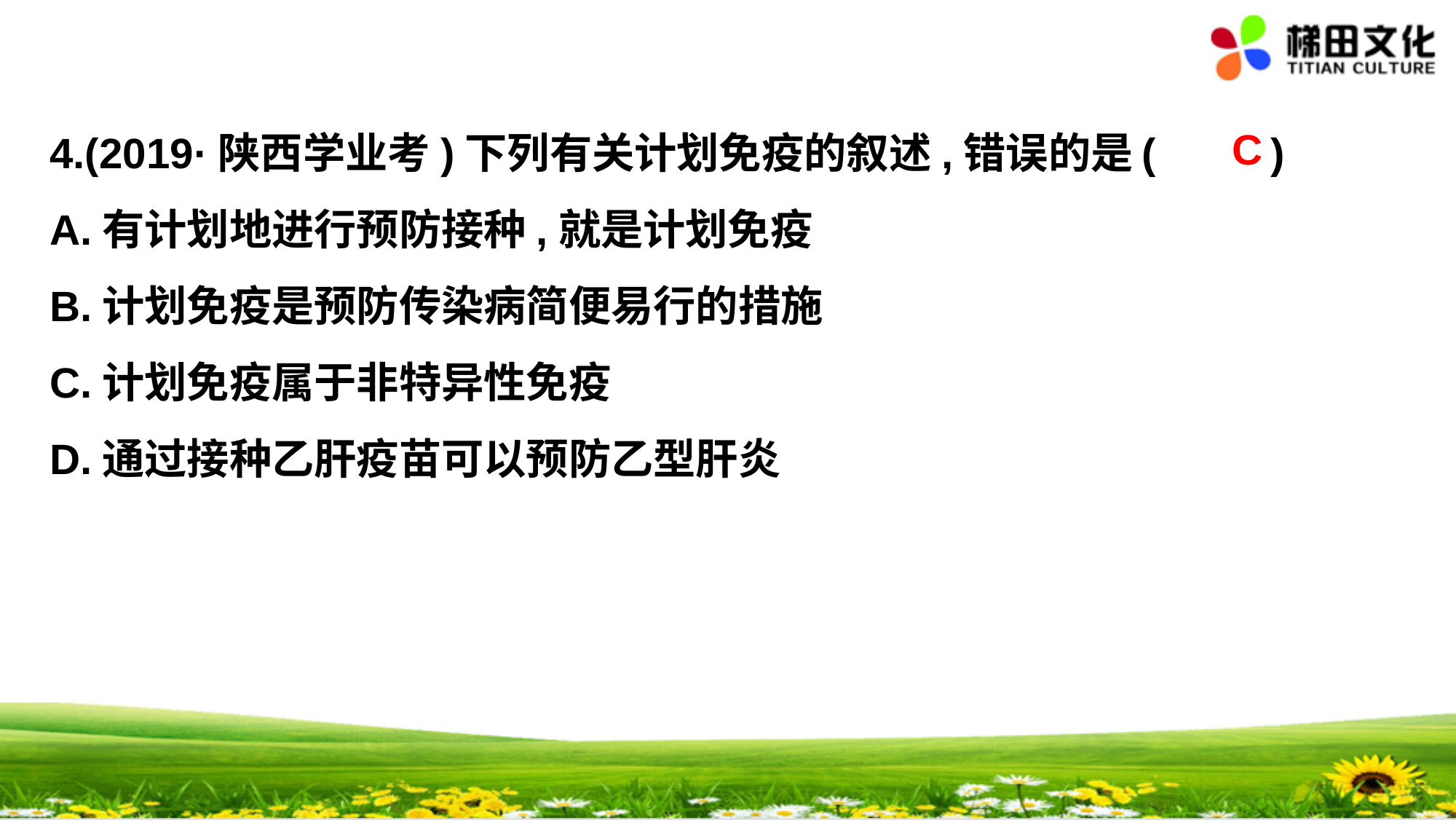

C
4.(2019·陕西学业考)下列有关计划免疫的叙述,错误的是	(　 　)
A.有计划地进行预防接种,就是计划免疫
B.计划免疫是预防传染病简便易行的措施
C.计划免疫属于非特异性免疫
D.通过接种乙肝疫苗可以预防乙型肝炎